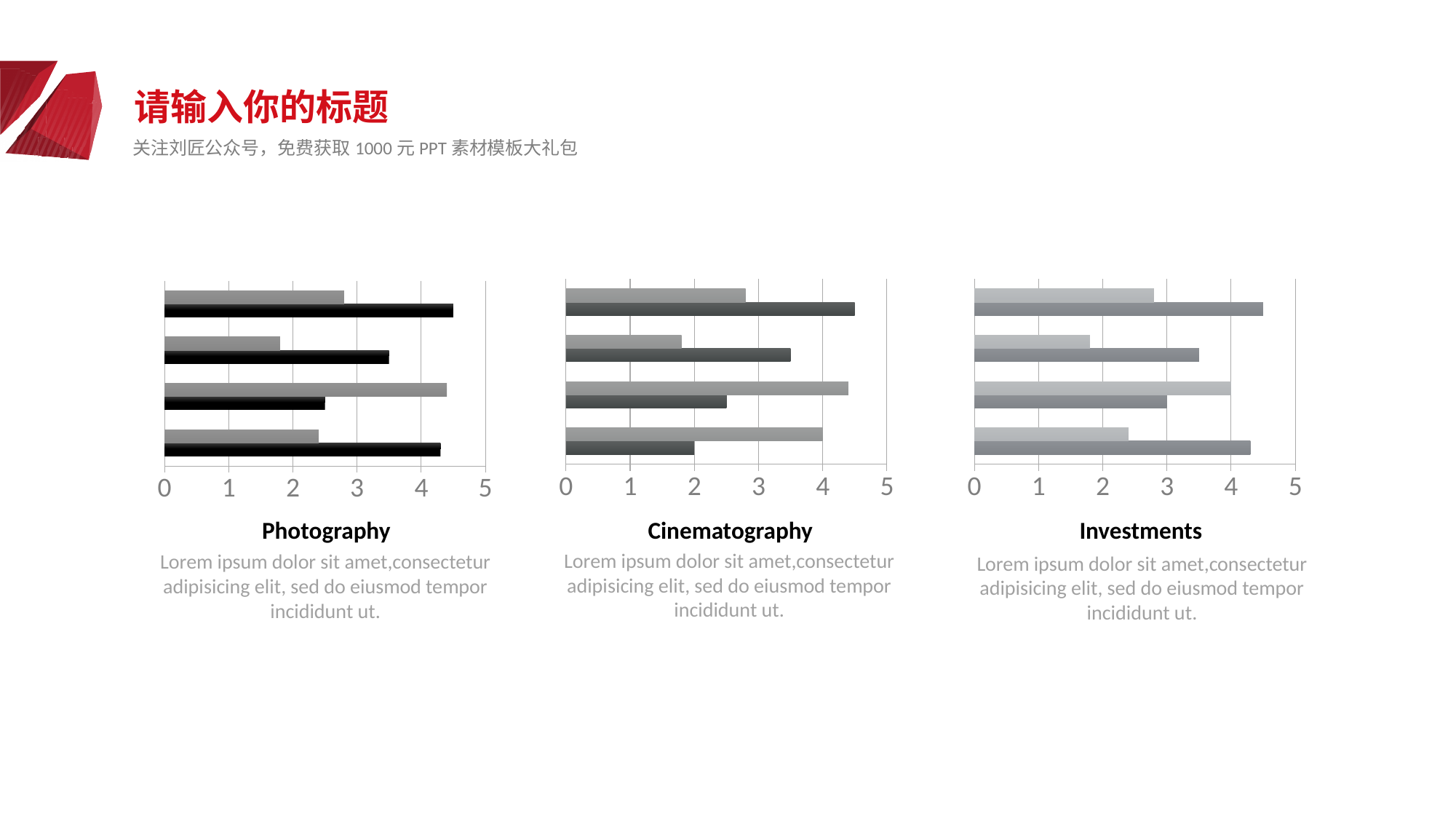

请输入你的标题
关注刘匠公众号，免费获取1000元PPT素材模板大礼包

### Chart

| Category | Series 1 | Series 2 |
|---|---|---|
| Category 1 | 2.0 | 4.0 |
| Category 2 | 2.5 | 4.4 |
| Category 3 | 3.5 | 1.8 |
| Category 4 | 4.5 | 2.8 |

### Chart

| Category | Series 1 | Series 2 |
|---|---|---|
| Category 1 | 4.3 | 2.4 |
| Category 2 | 3.0 | 4.0 |
| Category 3 | 3.5 | 1.8 |
| Category 4 | 4.5 | 2.8 |

### Chart

| Category | Series 1 | Series 2 |
|---|---|---|
| Category 1 | 4.3 | 2.4 |
| Category 2 | 2.5 | 4.4 |
| Category 3 | 3.5 | 1.8 |
| Category 4 | 4.5 | 2.8 |
Investments
Photography
Cinematography
Lorem ipsum dolor sit amet,consectetur adipisicing elit, sed do eiusmod tempor incididunt ut.
Lorem ipsum dolor sit amet,consectetur adipisicing elit, sed do eiusmod tempor incididunt ut.
Lorem ipsum dolor sit amet,consectetur adipisicing elit, sed do eiusmod tempor incididunt ut.